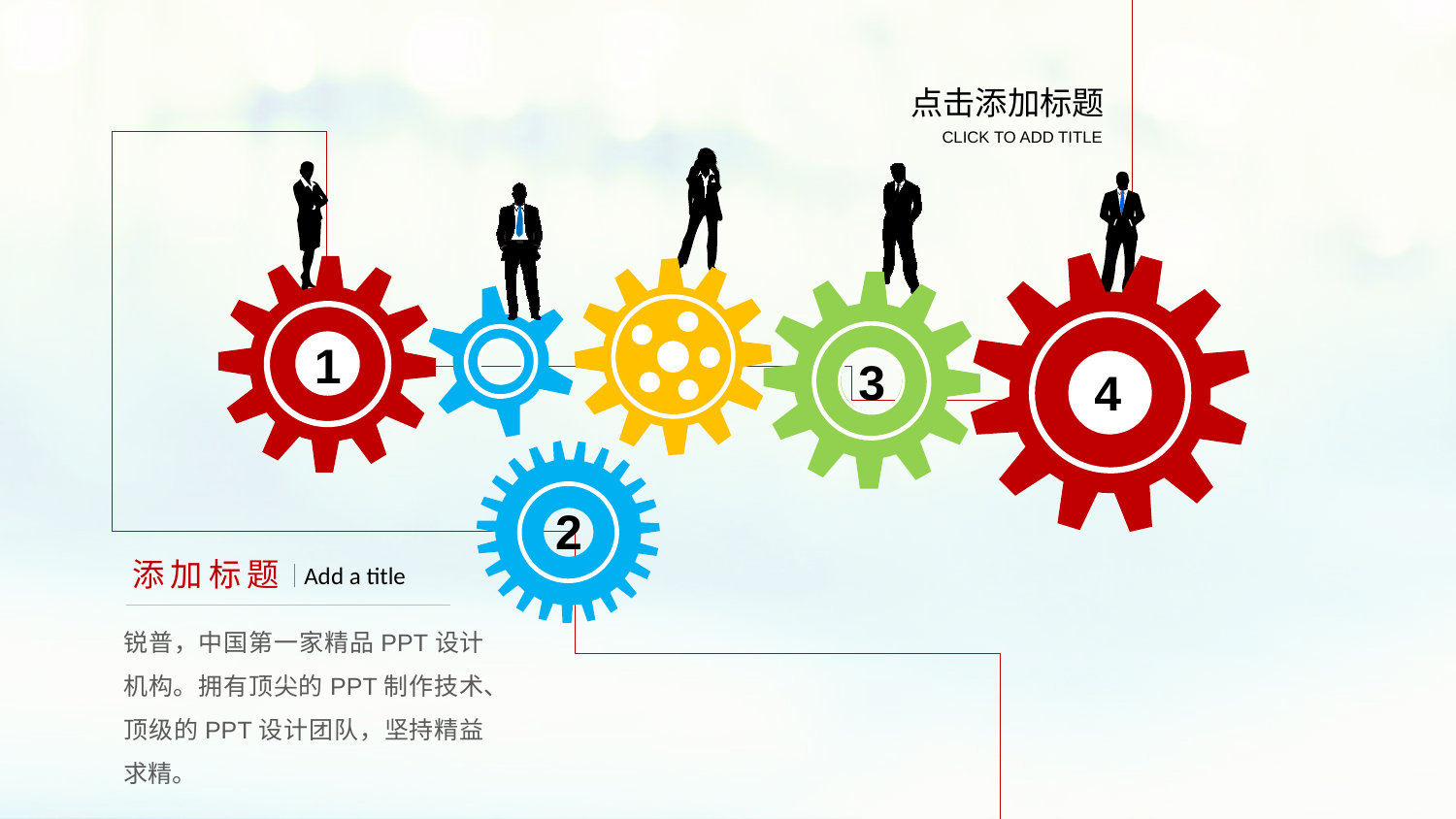

点击添加标题
CLICK TO ADD TITLE

4

1

3

2

添加标题
Add a title
锐普，中国第一家精品PPT设计机构。拥有顶尖的PPT制作技术、顶级的PPT设计团队，坚持精益求精。